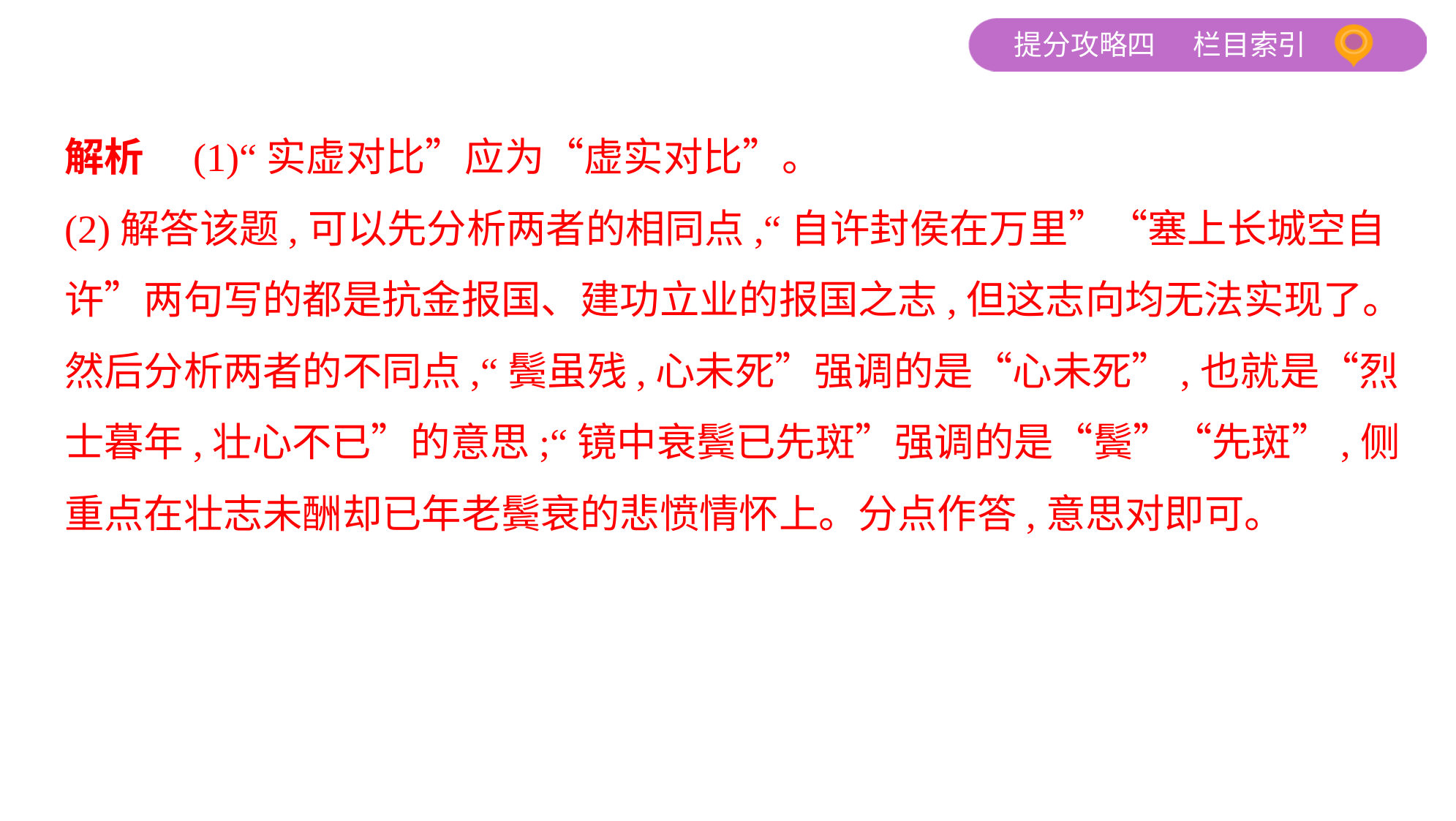

解析　(1)“实虚对比”应为“虚实对比”。
(2)解答该题,可以先分析两者的相同点,“自许封侯在万里”“塞上长城空自许”两句写的都是抗金报国、建功立业的报国之志,但这志向均无法实现了。然后分析两者的不同点,“鬓虽残,心未死”强调的是“心未死”,也就是“烈士暮年,壮心不已”的意思;“镜中衰鬓已先斑”强调的是“鬓”“先斑”,侧重点在壮志未酬却已年老鬓衰的悲愤情怀上。分点作答,意思对即可。